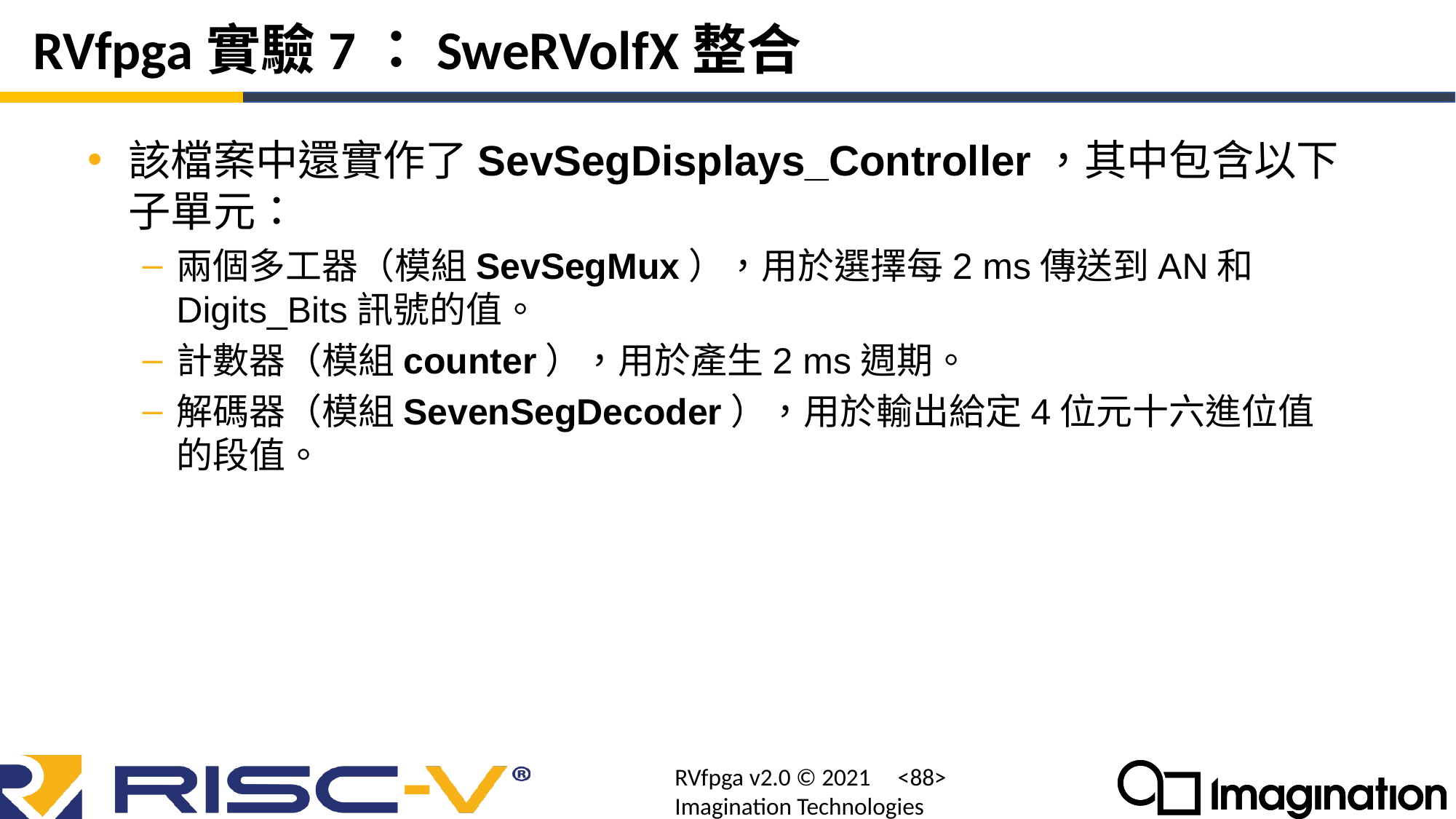

# RVfpga實驗7：SweRVolfX整合
該檔案中還實作了SevSegDisplays_Controller，其中包含以下子單元：
兩個多工器（模組SevSegMux），用於選擇每2 ms傳送到AN和Digits_Bits訊號的值。
計數器（模組counter），用於產生2 ms週期。
解碼器（模組SevenSegDecoder），用於輸出給定4位元十六進位值的段值。